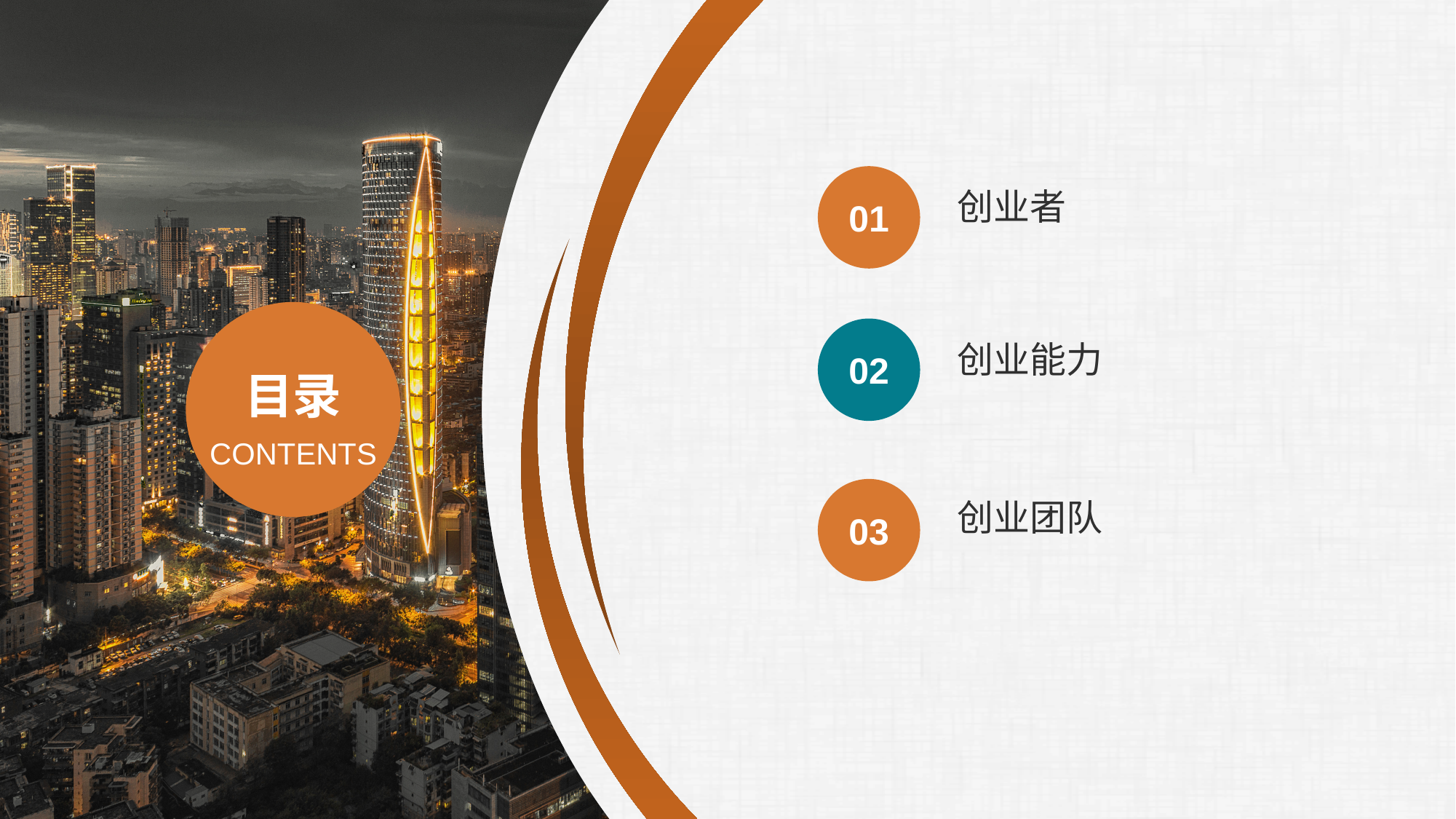

01
创业者
02
创业能力
03
创业团队

目录
CONTENTS